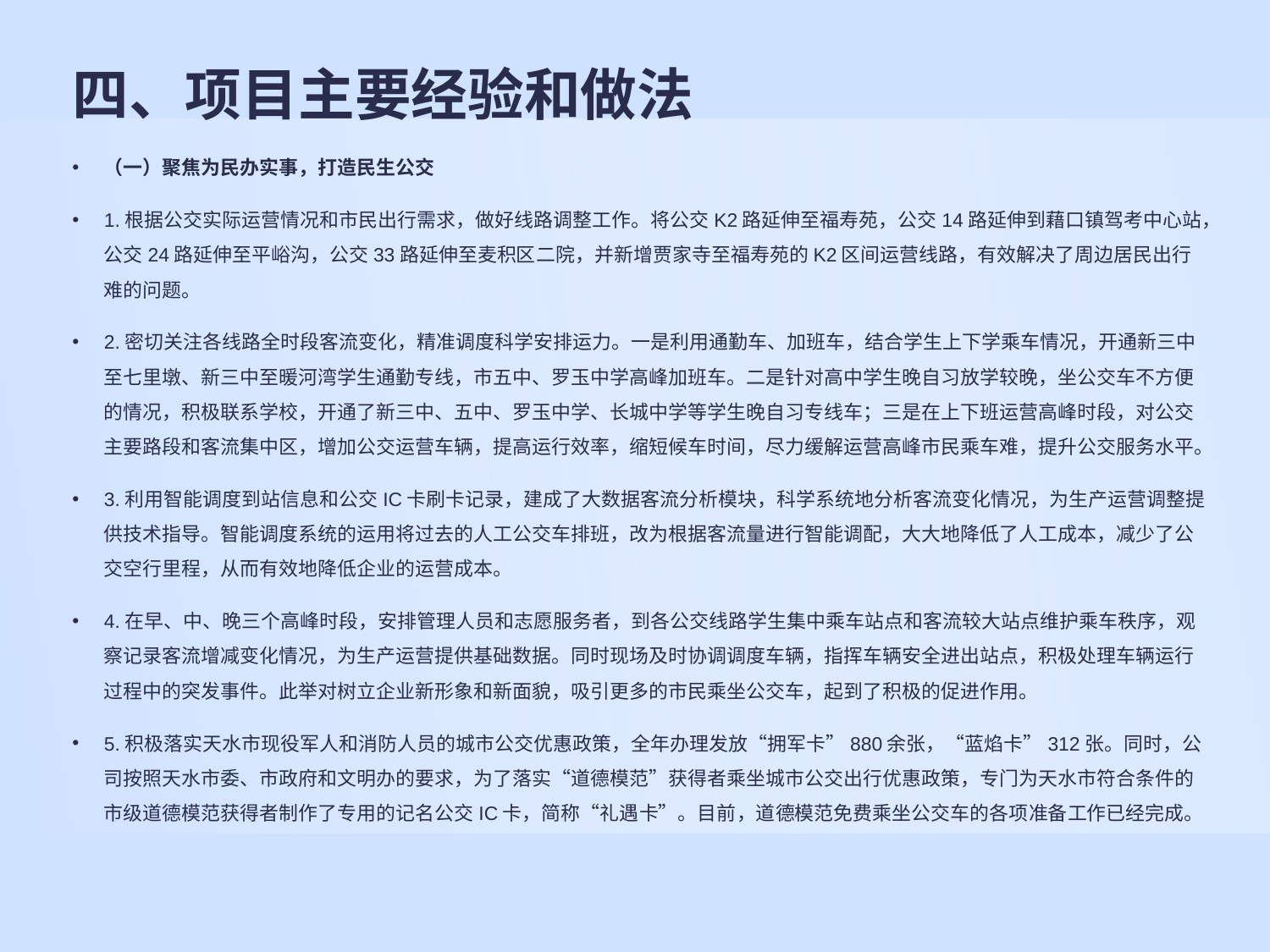

# 四、项目主要经验和做法
（一）聚焦为民办实事，打造民生公交
1.根据公交实际运营情况和市民出行需求，做好线路调整工作。将公交K2路延伸至福寿苑，公交14路延伸到藉口镇驾考中心站，公交24路延伸至平峪沟，公交33路延伸至麦积区二院，并新增贾家寺至福寿苑的K2区间运营线路，有效解决了周边居民出行难的问题。
2.密切关注各线路全时段客流变化，精准调度科学安排运力。一是利用通勤车、加班车，结合学生上下学乘车情况，开通新三中至七里墩、新三中至暖河湾学生通勤专线，市五中、罗玉中学高峰加班车。二是针对高中学生晚自习放学较晚，坐公交车不方便的情况，积极联系学校，开通了新三中、五中、罗玉中学、长城中学等学生晚自习专线车；三是在上下班运营高峰时段，对公交主要路段和客流集中区，增加公交运营车辆，提高运行效率，缩短候车时间，尽力缓解运营高峰市民乘车难，提升公交服务水平。
3.利用智能调度到站信息和公交IC卡刷卡记录，建成了大数据客流分析模块，科学系统地分析客流变化情况，为生产运营调整提供技术指导。智能调度系统的运用将过去的人工公交车排班，改为根据客流量进行智能调配，大大地降低了人工成本，减少了公交空行里程，从而有效地降低企业的运营成本。
4.在早、中、晚三个高峰时段，安排管理人员和志愿服务者，到各公交线路学生集中乘车站点和客流较大站点维护乘车秩序，观察记录客流增减变化情况，为生产运营提供基础数据。同时现场及时协调调度车辆，指挥车辆安全进出站点，积极处理车辆运行过程中的突发事件。此举对树立企业新形象和新面貌，吸引更多的市民乘坐公交车，起到了积极的促进作用。
5.积极落实天水市现役军人和消防人员的城市公交优惠政策，全年办理发放“拥军卡”880余张，“蓝焰卡”312张。同时，公司按照天水市委、市政府和文明办的要求，为了落实“道德模范”获得者乘坐城市公交出行优惠政策，专门为天水市符合条件的市级道德模范获得者制作了专用的记名公交IC卡，简称“礼遇卡”。目前，道德模范免费乘坐公交车的各项准备工作已经完成。